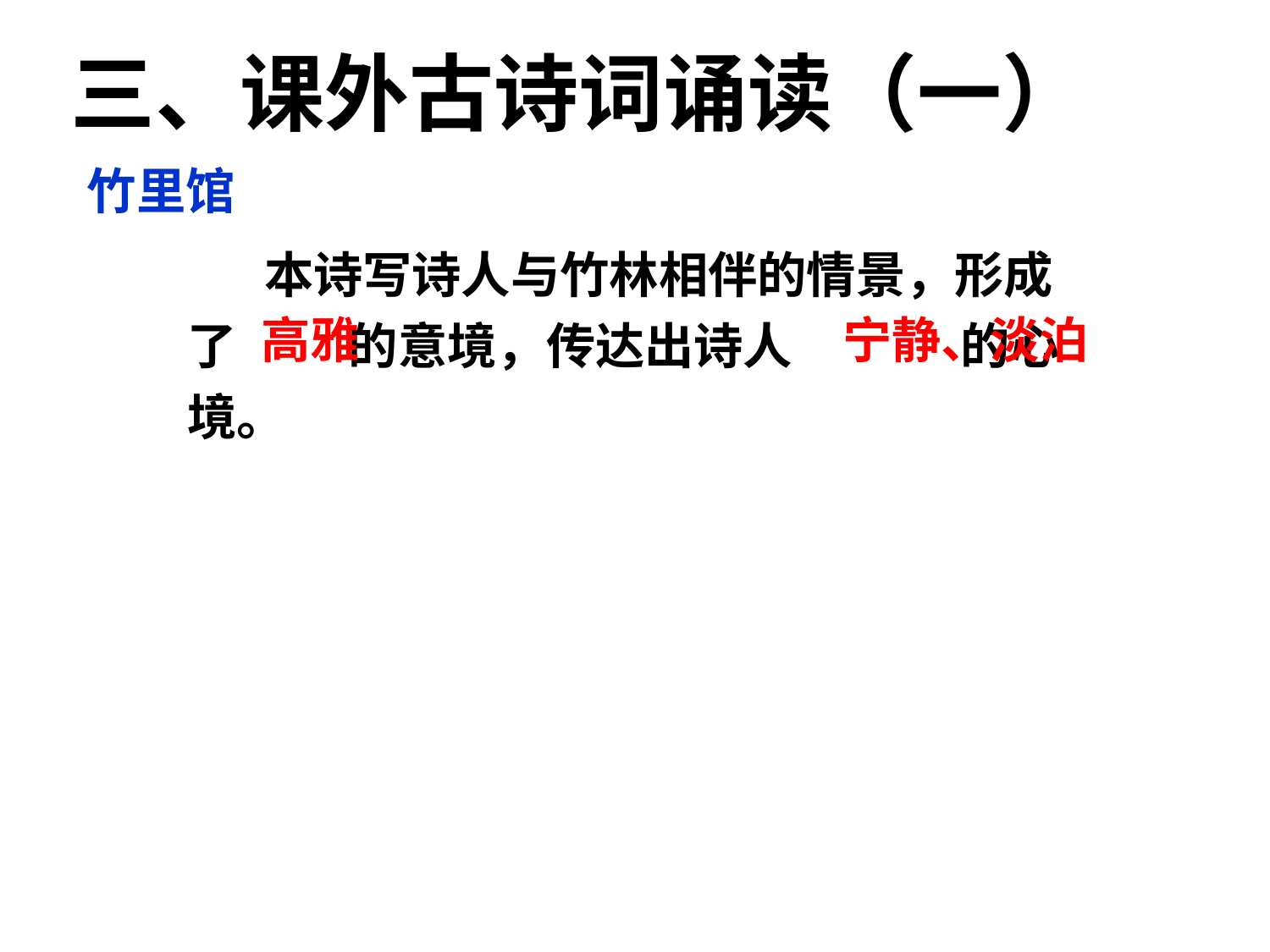

三、课外古诗词诵读（一）
竹里馆
       本诗写诗人与竹林相伴的情景，形成了          的意境，传达出诗人               的心境。
高雅
宁静、淡泊